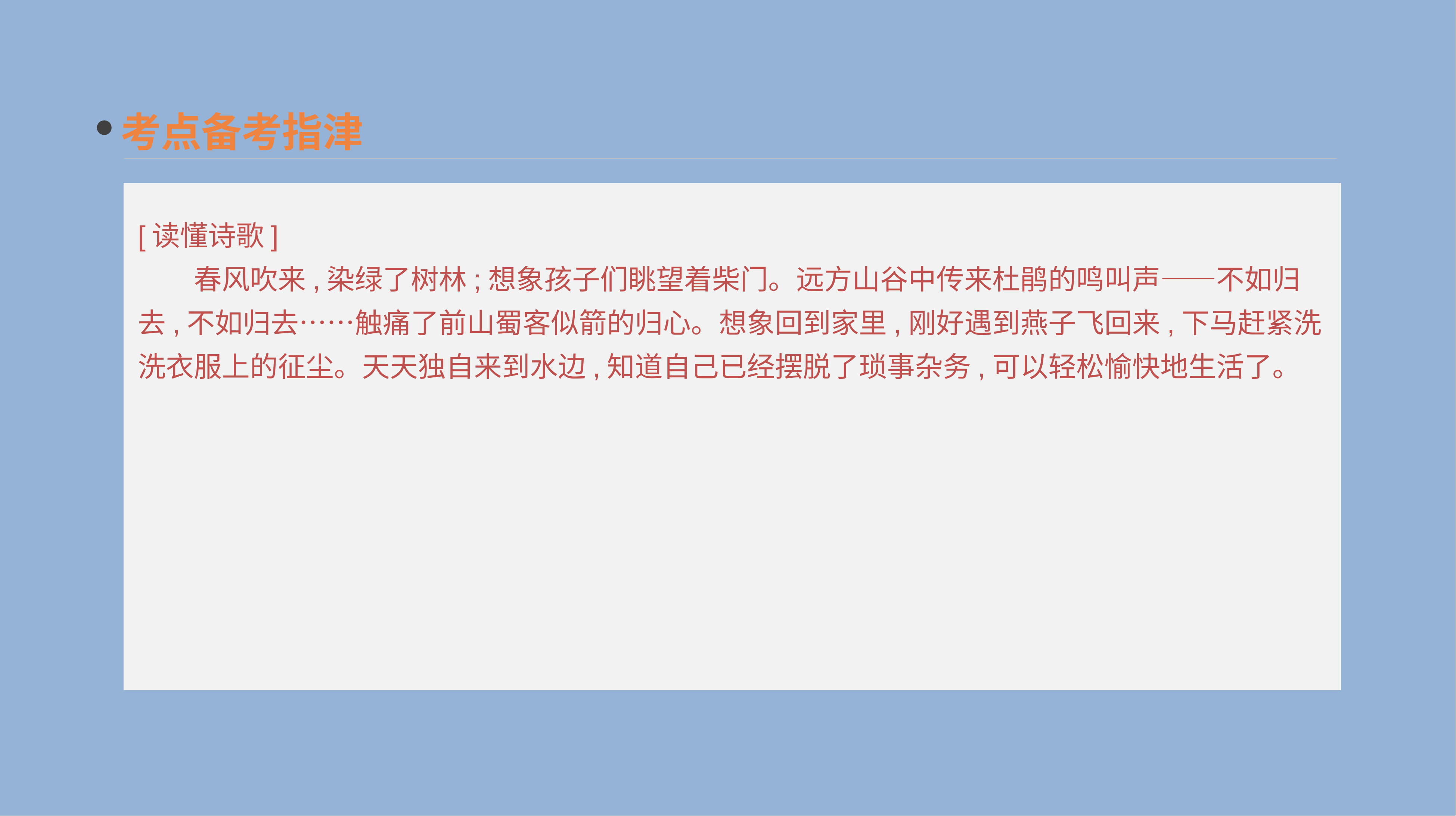

考点备考指津

[读懂诗歌]
　　春风吹来,染绿了树林;想象孩子们眺望着柴门。远方山谷中传来杜鹃的鸣叫声——不如归去,不如归去……触痛了前山蜀客似箭的归心。想象回到家里,刚好遇到燕子飞回来,下马赶紧洗洗衣服上的征尘。天天独自来到水边,知道自己已经摆脱了琐事杂务,可以轻松愉快地生活了。